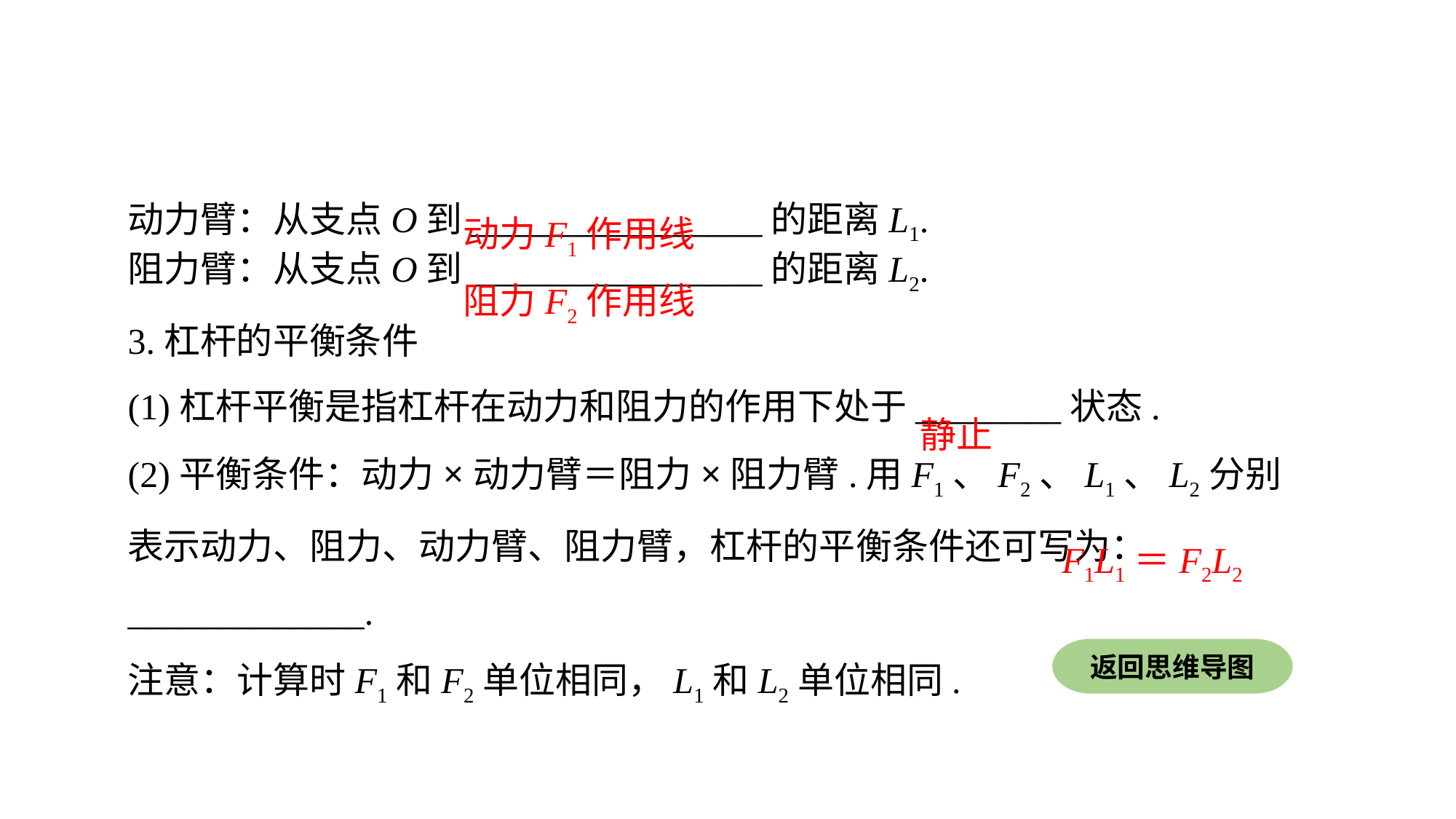

动力臂：从支点O到________________的距离L1.阻力臂：从支点O到________________的距离L2.3.杠杆的平衡条件
(1)杠杆平衡是指杠杆在动力和阻力的作用下处于________状态.(2)平衡条件：动力×动力臂＝阻力×阻力臂.用F1、F2、L1、L2分别表示动力、阻力、动力臂、阻力臂，杠杆的平衡条件还可写为：_____________.注意：计算时F1和F2单位相同，L1和L2单位相同.
动力F1作用线
阻力F2作用线
静止
F1L1＝F2L2
返回思维导图